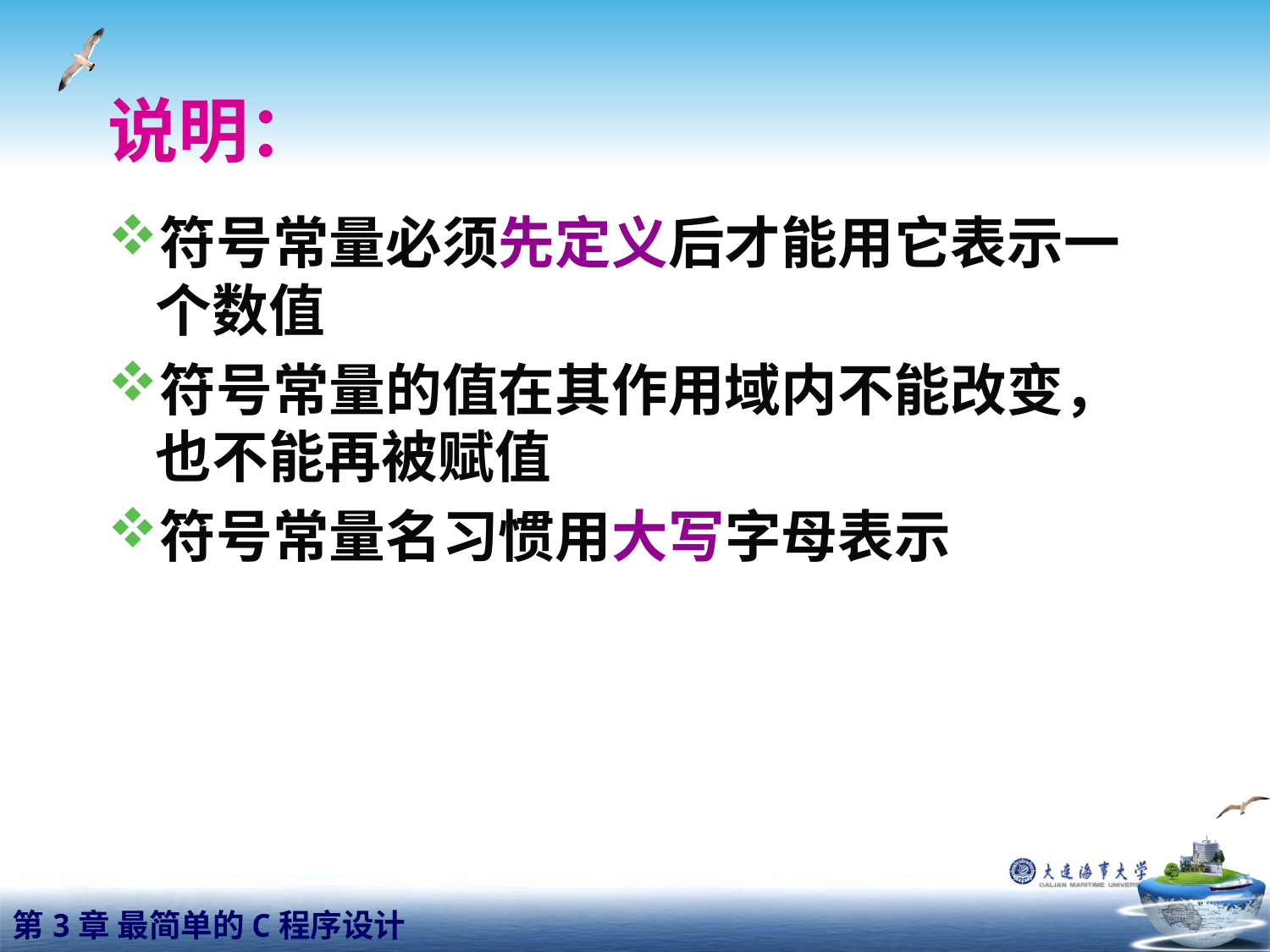

# 说明：
符号常量必须先定义后才能用它表示一个数值
符号常量的值在其作用域内不能改变，也不能再被赋值
符号常量名习惯用大写字母表示